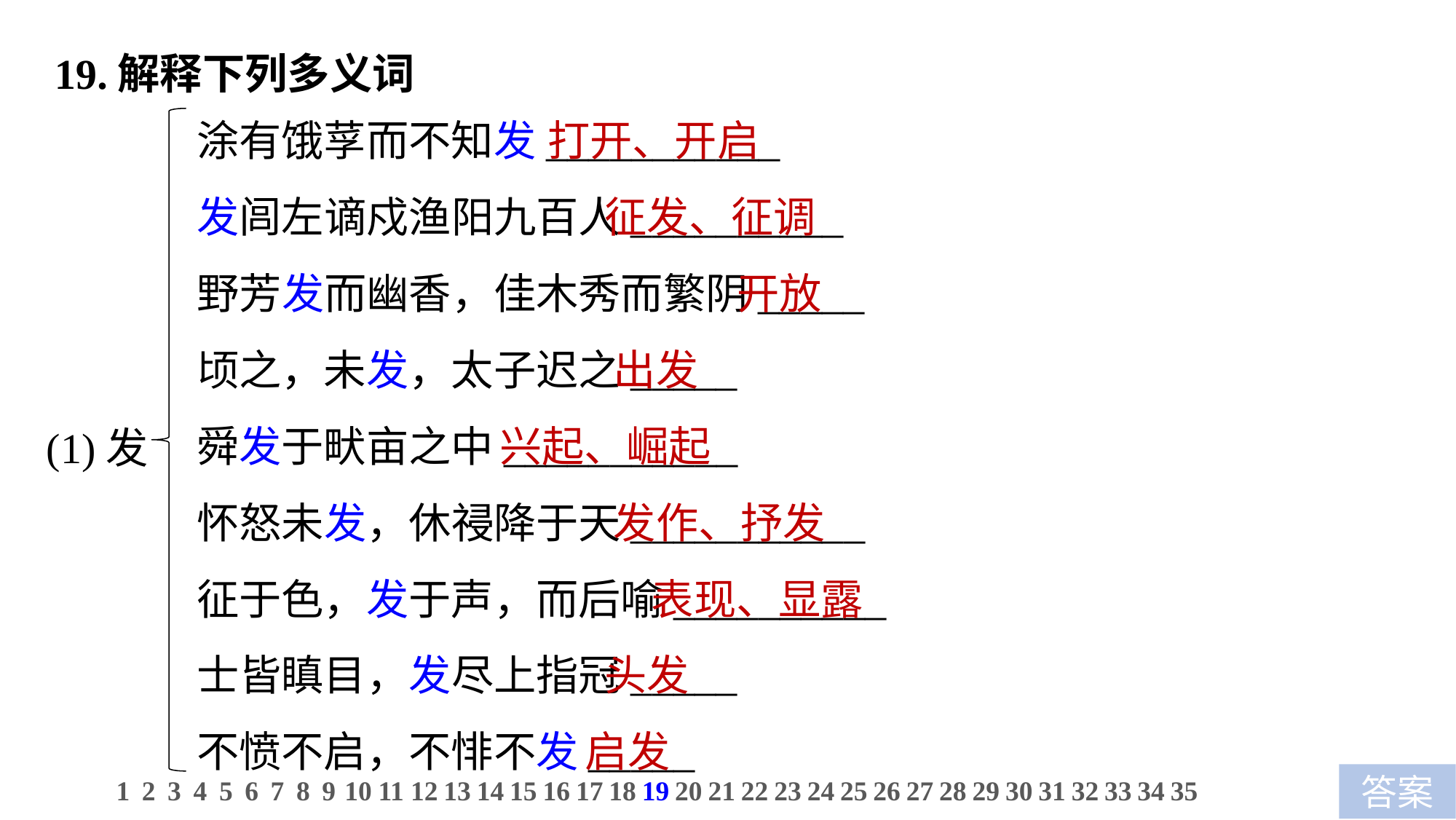

19.解释下列多义词
涂有饿莩而不知发___________
发闾左谪戍渔阳九百人__________
野芳发而幽香，佳木秀而繁阴_____
顷之，未发，太子迟之_____
舜发于畎亩之中___________
怀怒未发，休祲降于天___________
征于色，发于声，而后喻__________
士皆瞋目，发尽上指冠_____
不愤不启，不悱不发_____
    打开、开启
          征发、征调
                        开放
           出发
兴起、崛起
           发作、抒发
               表现、显露
          头发
        启发

(1)发
1
2
3
4
5
6
7
8
9
10
11
12
13
14
15
16
17
18
19
20
21
22
23
24
25
26
27
28
29
30
31
32
33
34
35
答案